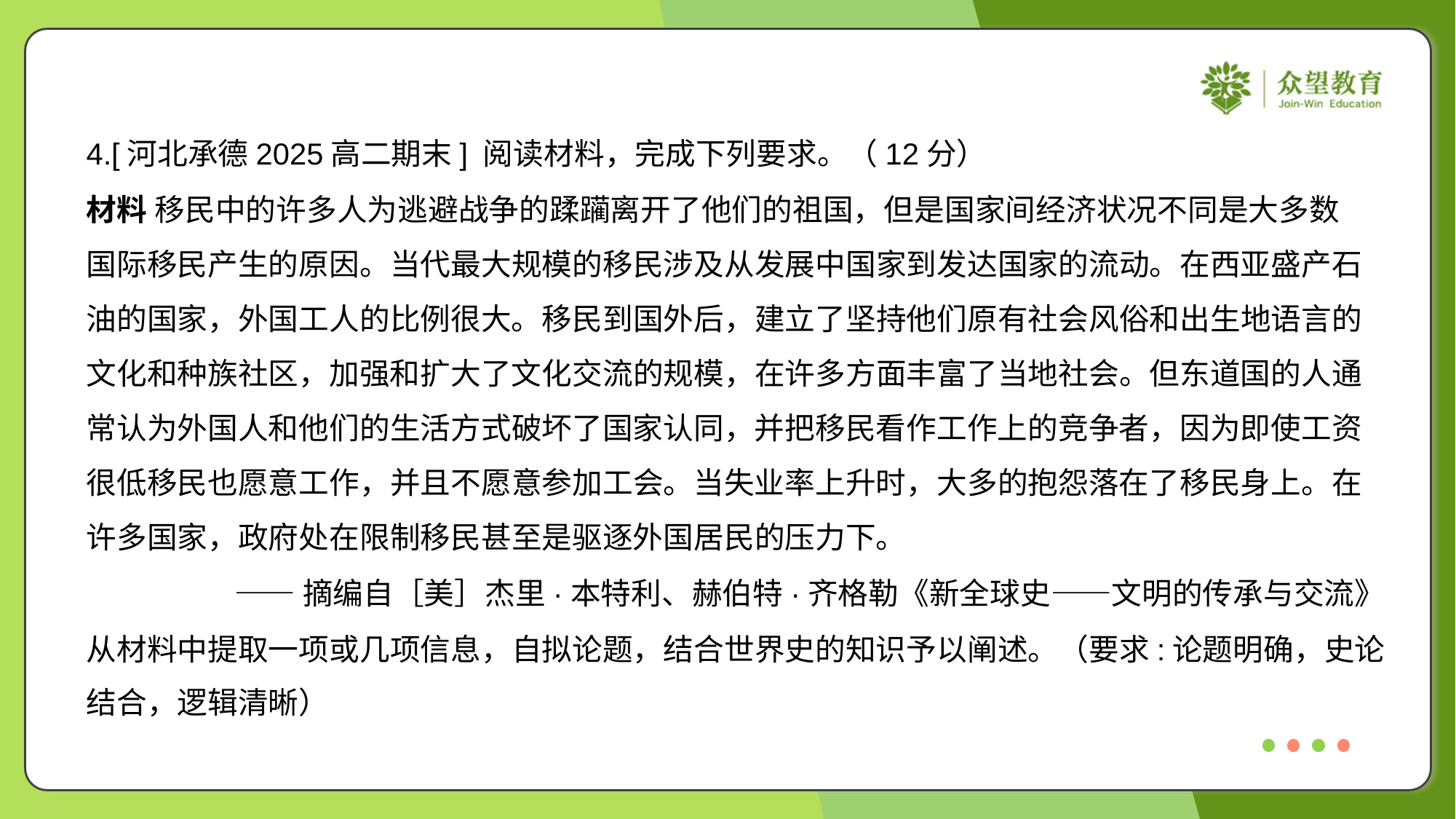

4.[河北承德2025高二期末] 阅读材料，完成下列要求。（12分）
材料 移民中的许多人为逃避战争的蹂躏离开了他们的祖国，但是国家间经济状况不同是大多数
国际移民产生的原因。当代最大规模的移民涉及从发展中国家到发达国家的流动。在西亚盛产石
油的国家，外国工人的比例很大。移民到国外后，建立了坚持他们原有社会风俗和出生地语言的
文化和种族社区，加强和扩大了文化交流的规模，在许多方面丰富了当地社会。但东道国的人通
常认为外国人和他们的生活方式破坏了国家认同，并把移民看作工作上的竞争者，因为即使工资
很低移民也愿意工作，并且不愿意参加工会。当失业率上升时，大多的抱怨落在了移民身上。在
许多国家，政府处在限制移民甚至是驱逐外国居民的压力下。
——摘编自［美］杰里·本特利、赫伯特·齐格勒《新全球史——文明的传承与交流》
从材料中提取一项或几项信息，自拟论题，结合世界史的知识予以阐述。（要求:论题明确，史论
结合，逻辑清晰）